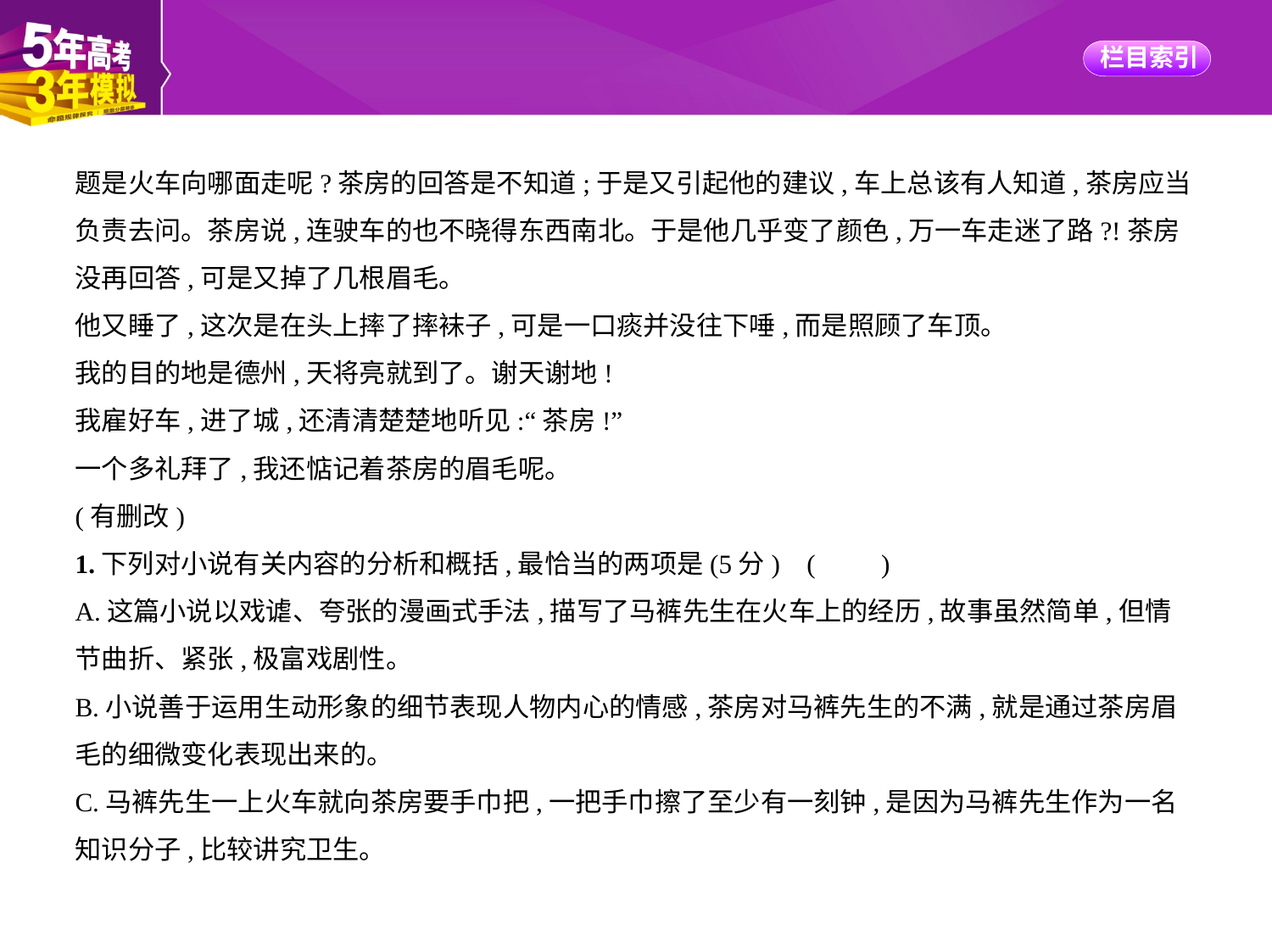

题是火车向哪面走呢?茶房的回答是不知道;于是又引起他的建议,车上总该有人知道,茶房应当
负责去问。茶房说,连驶车的也不晓得东西南北。于是他几乎变了颜色,万一车走迷了路?!茶房
没再回答,可是又掉了几根眉毛。
他又睡了,这次是在头上摔了摔袜子,可是一口痰并没往下唾,而是照顾了车顶。
我的目的地是德州,天将亮就到了。谢天谢地!
我雇好车,进了城,还清清楚楚地听见:“茶房!”
一个多礼拜了,我还惦记着茶房的眉毛呢。
(有删改)
1.下列对小说有关内容的分析和概括,最恰当的两项是(5分) (　　)
A.这篇小说以戏谑、夸张的漫画式手法,描写了马裤先生在火车上的经历,故事虽然简单,但情
节曲折、紧张,极富戏剧性。
B.小说善于运用生动形象的细节表现人物内心的情感,茶房对马裤先生的不满,就是通过茶房眉
毛的细微变化表现出来的。
C.马裤先生一上火车就向茶房要手巾把,一把手巾擦了至少有一刻钟,是因为马裤先生作为一名
知识分子,比较讲究卫生。